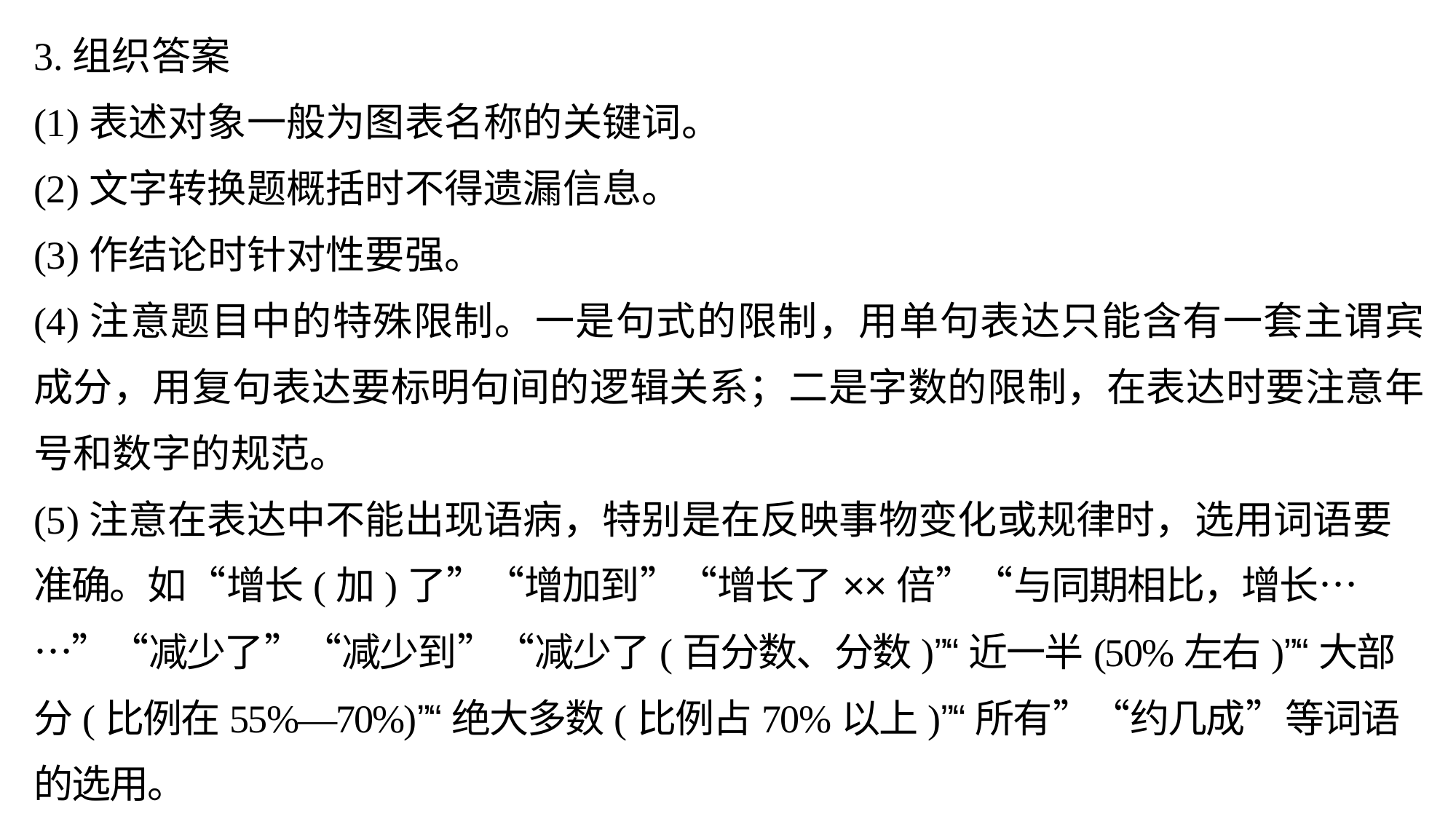

3.组织答案
(1)表述对象一般为图表名称的关键词。
(2)文字转换题概括时不得遗漏信息。
(3)作结论时针对性要强。
(4)注意题目中的特殊限制。一是句式的限制，用单句表达只能含有一套主谓宾成分，用复句表达要标明句间的逻辑关系；二是字数的限制，在表达时要注意年号和数字的规范。
(5)注意在表达中不能出现语病，特别是在反映事物变化或规律时，选用词语要准确。如“增长(加)了”“增加到”“增长了××倍”“与同期相比，增长……”“减少了”“减少到”“减少了(百分数、分数)”“近一半(50%左右)”“大部分(比例在55%—70%)”“绝大多数(比例占70%以上)”“所有”“约几成”等词语的选用。